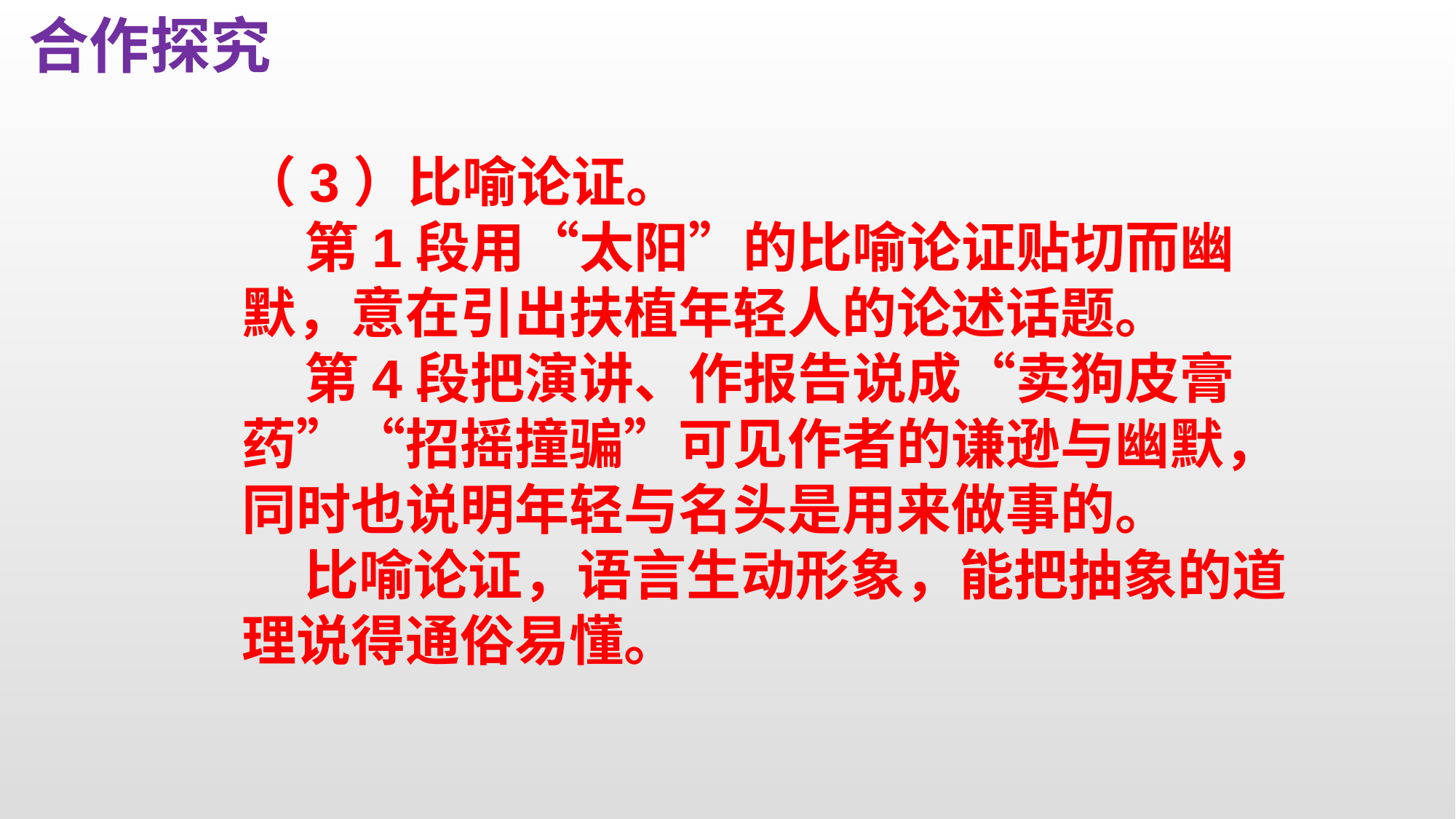

合作探究
（3）比喻论证。
    第1段用“太阳”的比喻论证贴切而幽默，意在引出扶植年轻人的论述话题。
    第4段把演讲、作报告说成“卖狗皮膏药”“招摇撞骗”可见作者的谦逊与幽默，同时也说明年轻与名头是用来做事的。
    比喻论证，语言生动形象，能把抽象的道理说得通俗易懂。